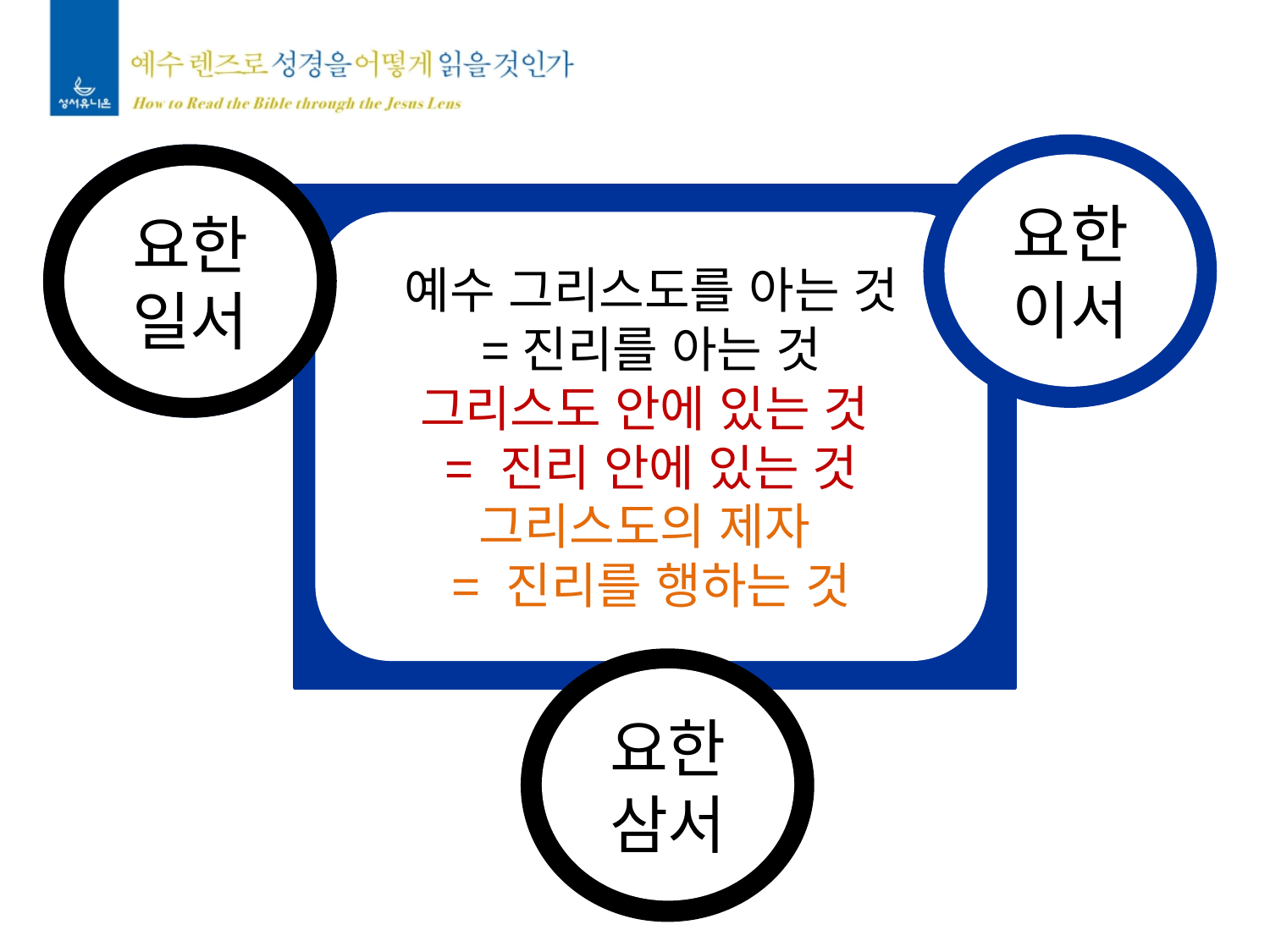

요한
이서
요한
일서

예수 그리스도를 아는 것
=진리를 아는 것
그리스도 안에 있는 것
= 진리 안에 있는 것
그리스도의 제자
= 진리를 행하는 것

요한
삼서